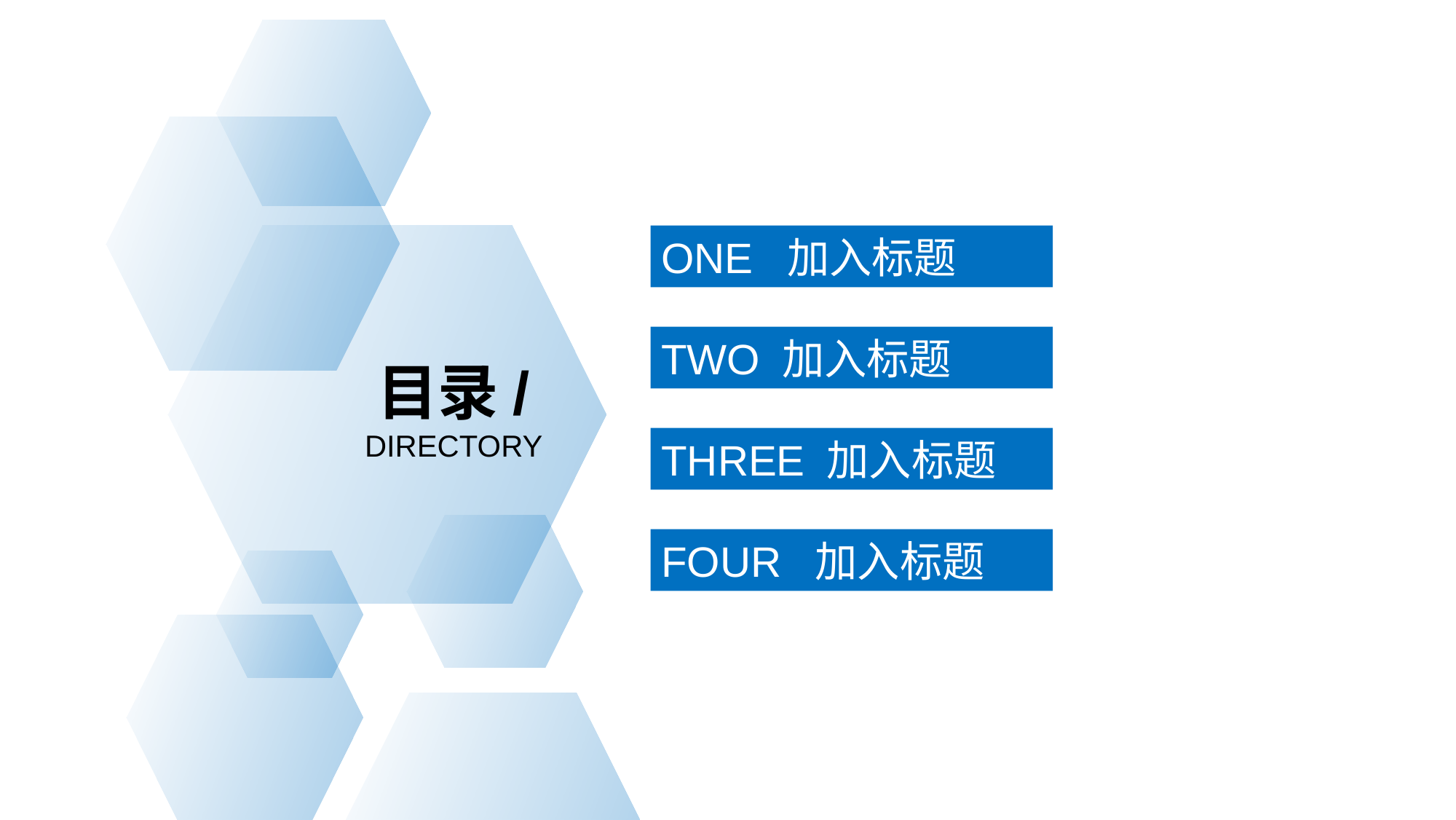

ONE  加入标题
TWO 加入标题
目录/
DIRECTORY
THREE 加入标题

FOUR  加入标题